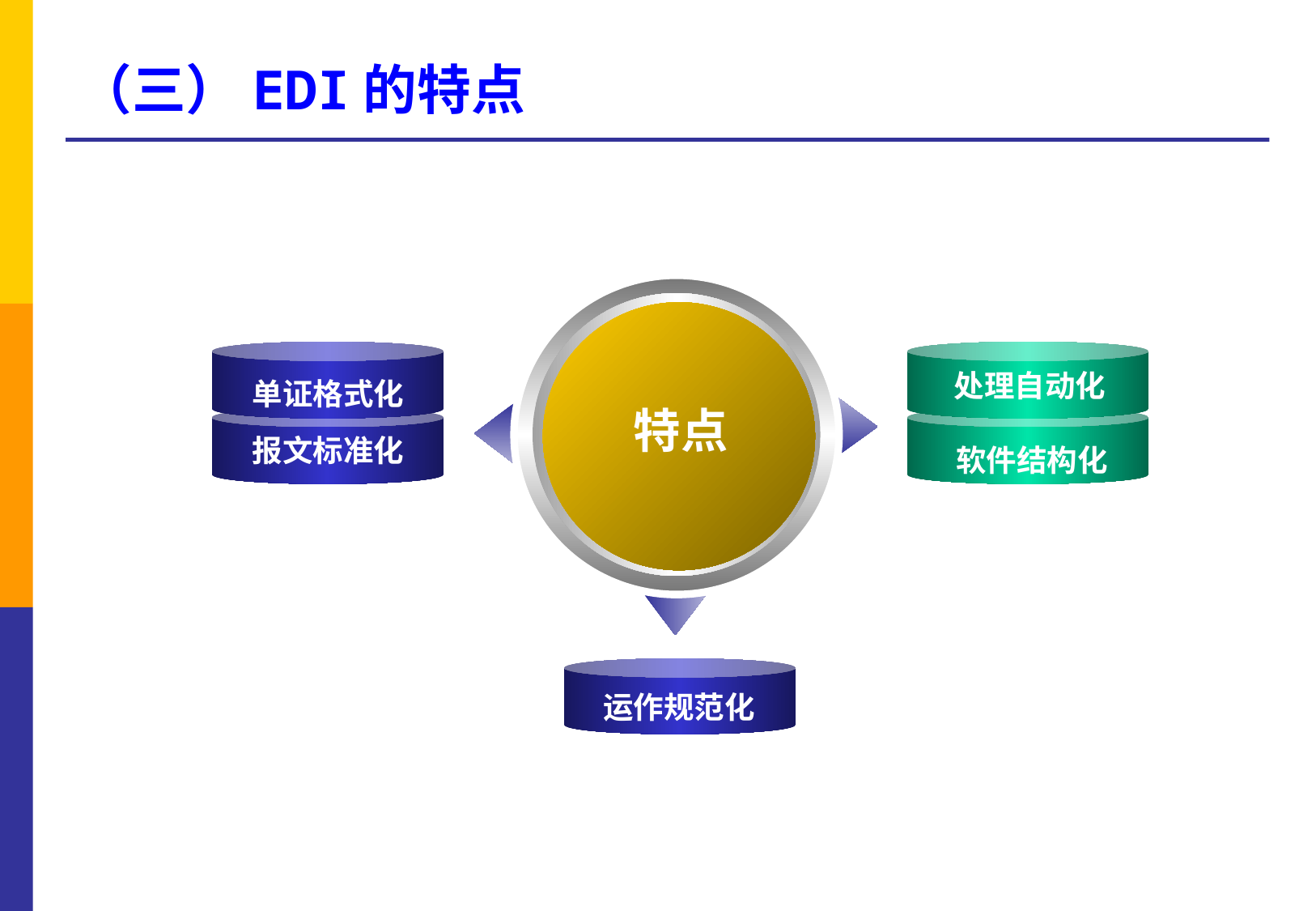

# （三）EDI的特点

软件结构化

Text

处理自动化
单证格式化
特点
报文标准化
运作规范化